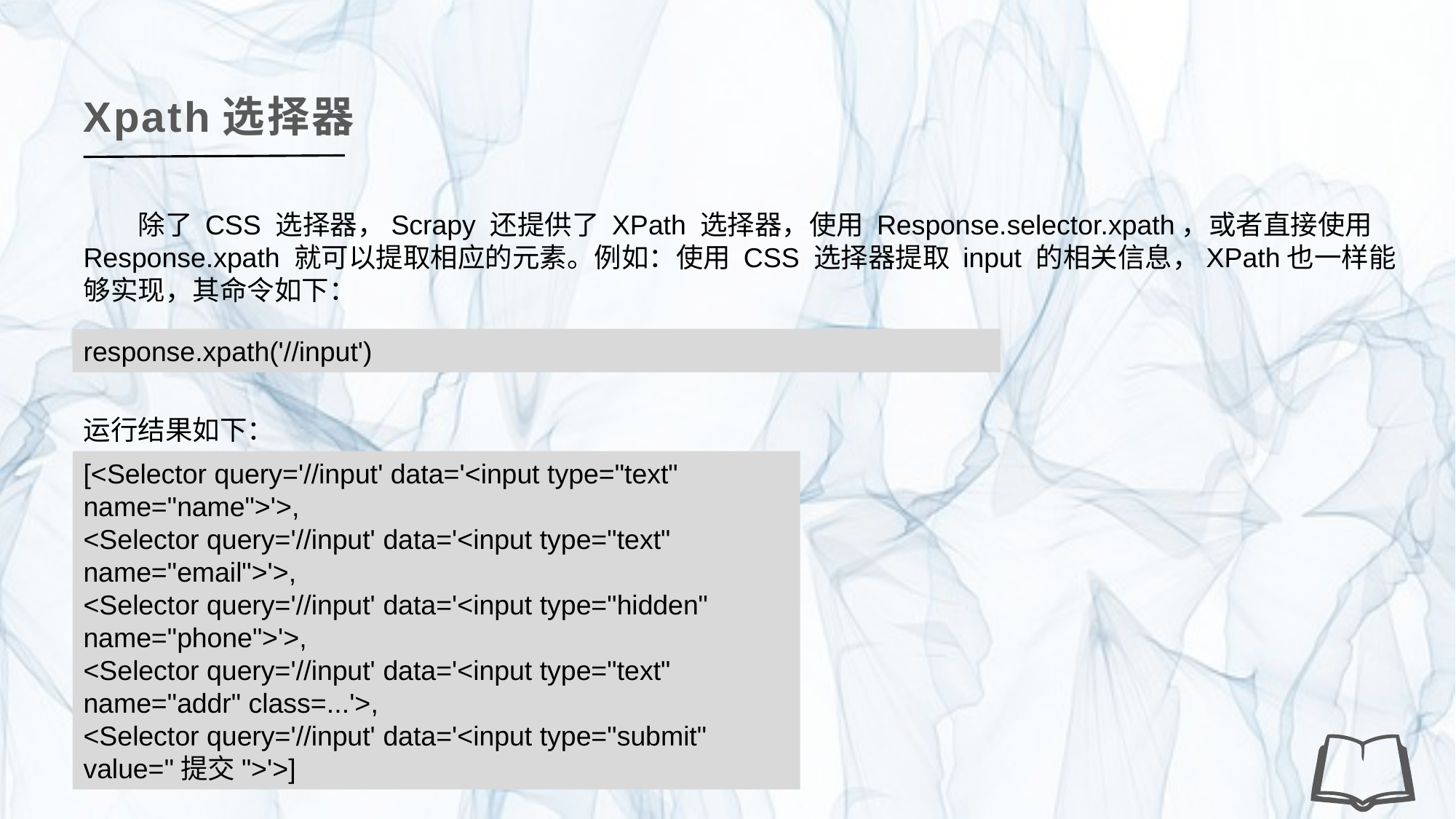

Xpath选择器
除了 CSS 选择器，Scrapy 还提供了 XPath 选择器，使用 Response.selector.xpath，或者直接使用Response.xpath 就可以提取相应的元素。例如：使用 CSS 选择器提取 input 的相关信息，XPath也一样能够实现，其命令如下：
response.xpath('//input')
运行结果如下：
[<Selector query='//input' data='<input type="text" name="name">'>,
<Selector query='//input' data='<input type="text" name="email">'>,
<Selector query='//input' data='<input type="hidden" name="phone">'>,
<Selector query='//input' data='<input type="text" name="addr" class=...'>,
<Selector query='//input' data='<input type="submit" value="提交">'>]

70